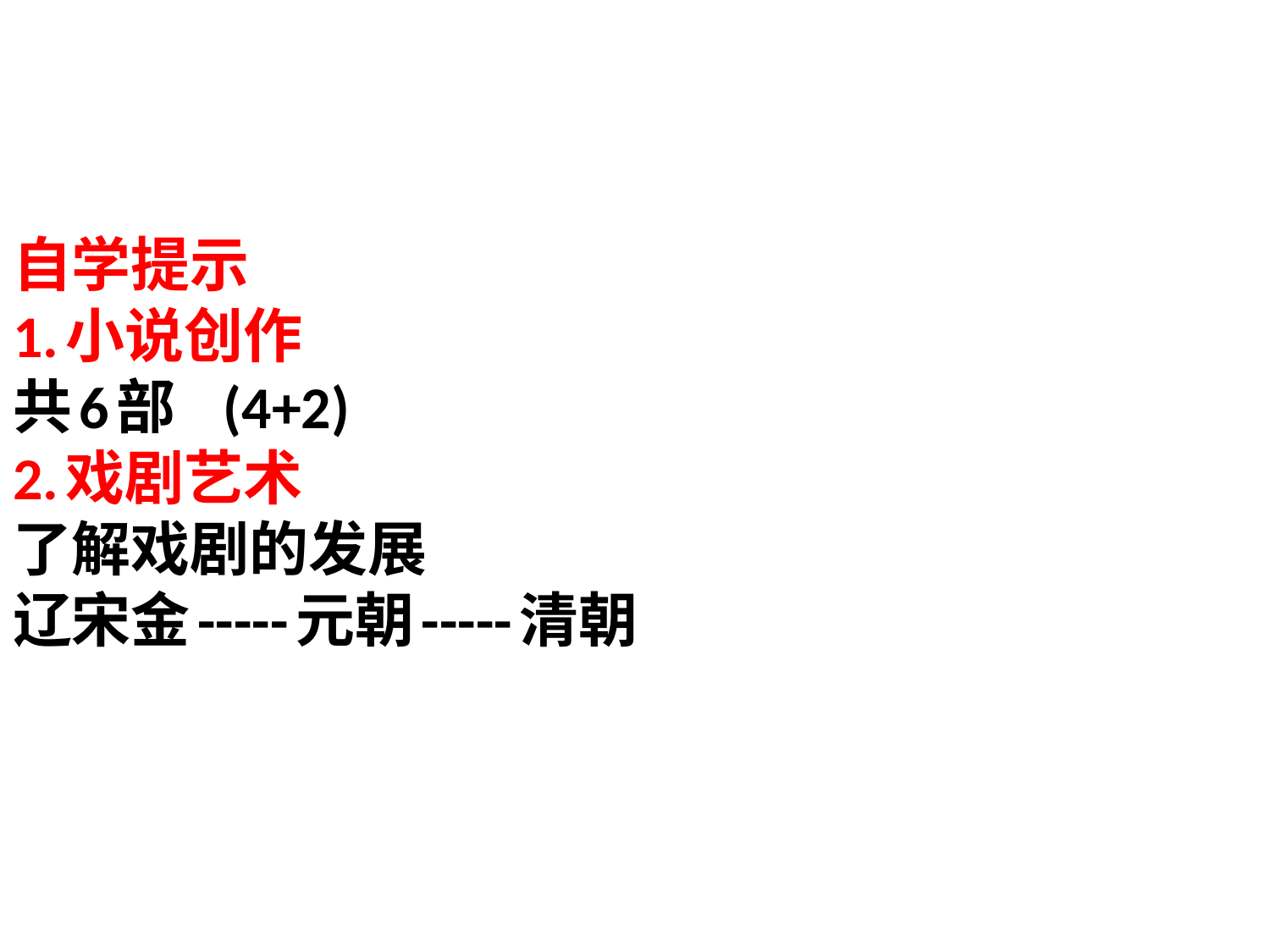

# 自学提示 1.小说创作 共6部   (4+2) 2.戏剧艺术 了解戏剧的发展 辽宋金-----元朝-----清朝